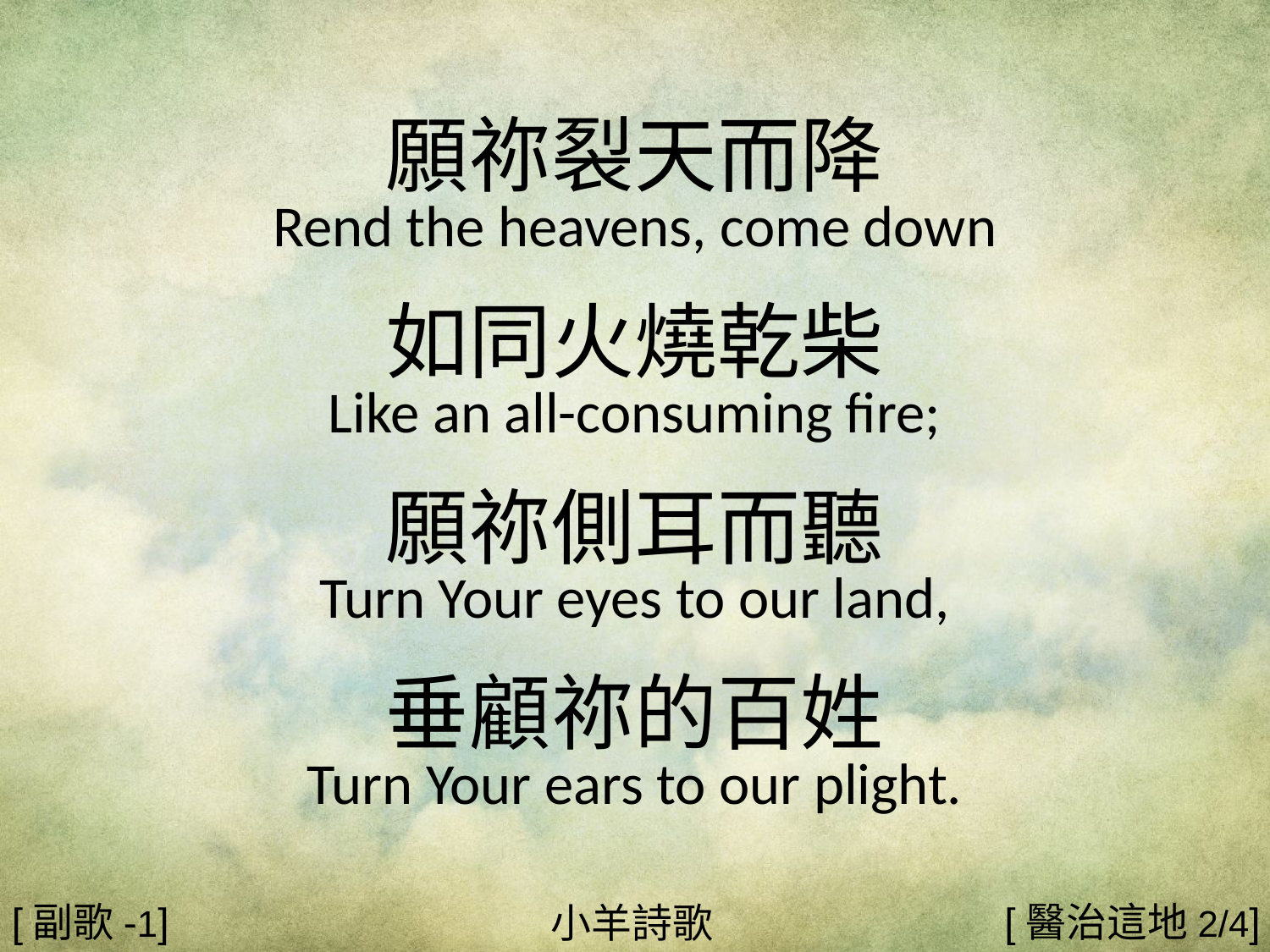

願祢裂天而降
Rend the heavens, come down

如同火燒乾柴
Like an all-consuming fire;

願祢側耳而聽
Turn Your eyes to our land,

垂顧祢的百姓
Turn Your ears to our plight.

#

[副歌-1]
[醫治這地2/4]
小羊詩歌